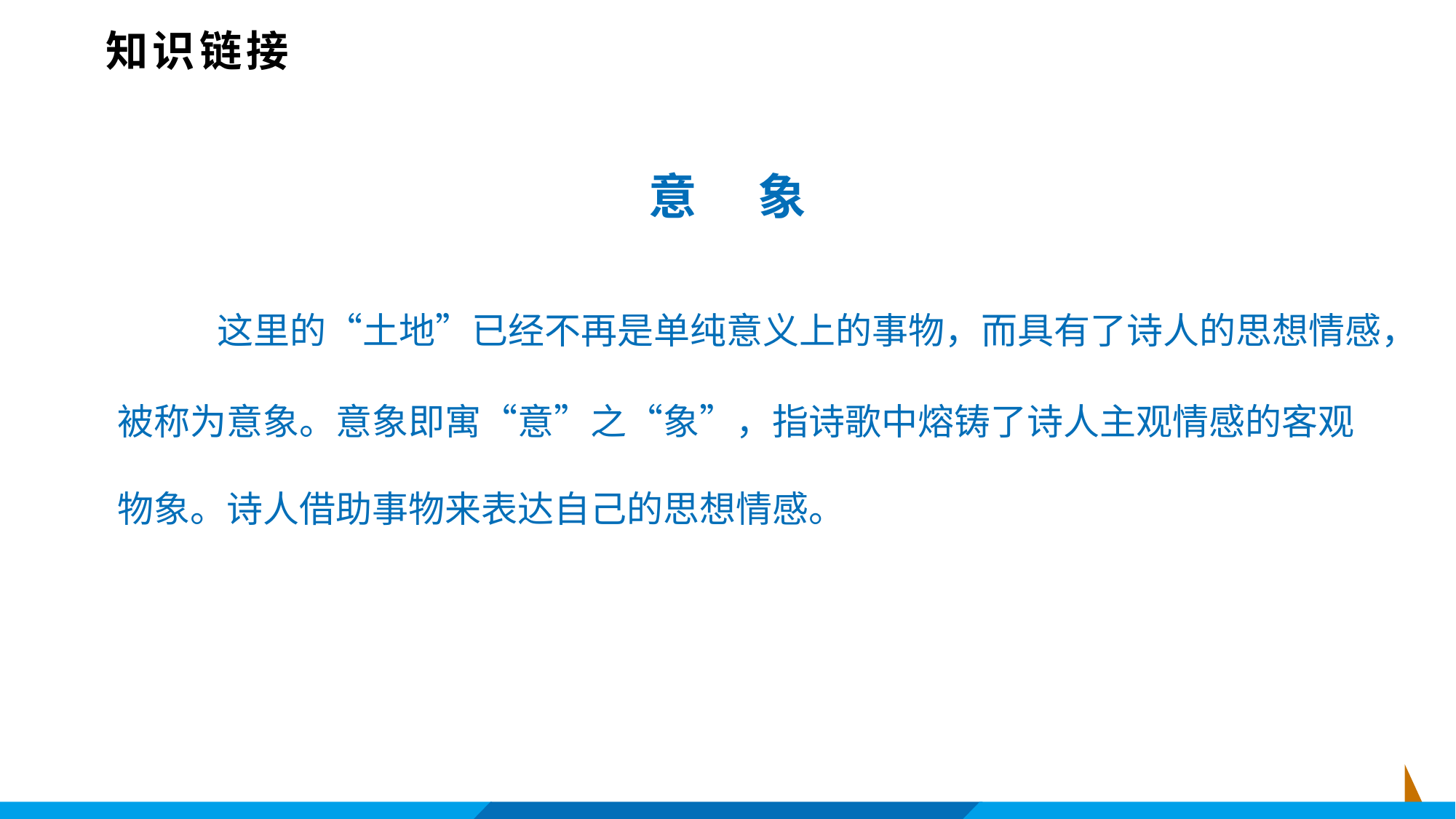

知识链接
意    象
       这里的“土地”已经不再是单纯意义上的事物，而具有了诗人的思想情感，被称为意象。意象即寓“意”之“象”，指诗歌中熔铸了诗人主观情感的客观物象。诗人借助事物来表达自己的思想情感。